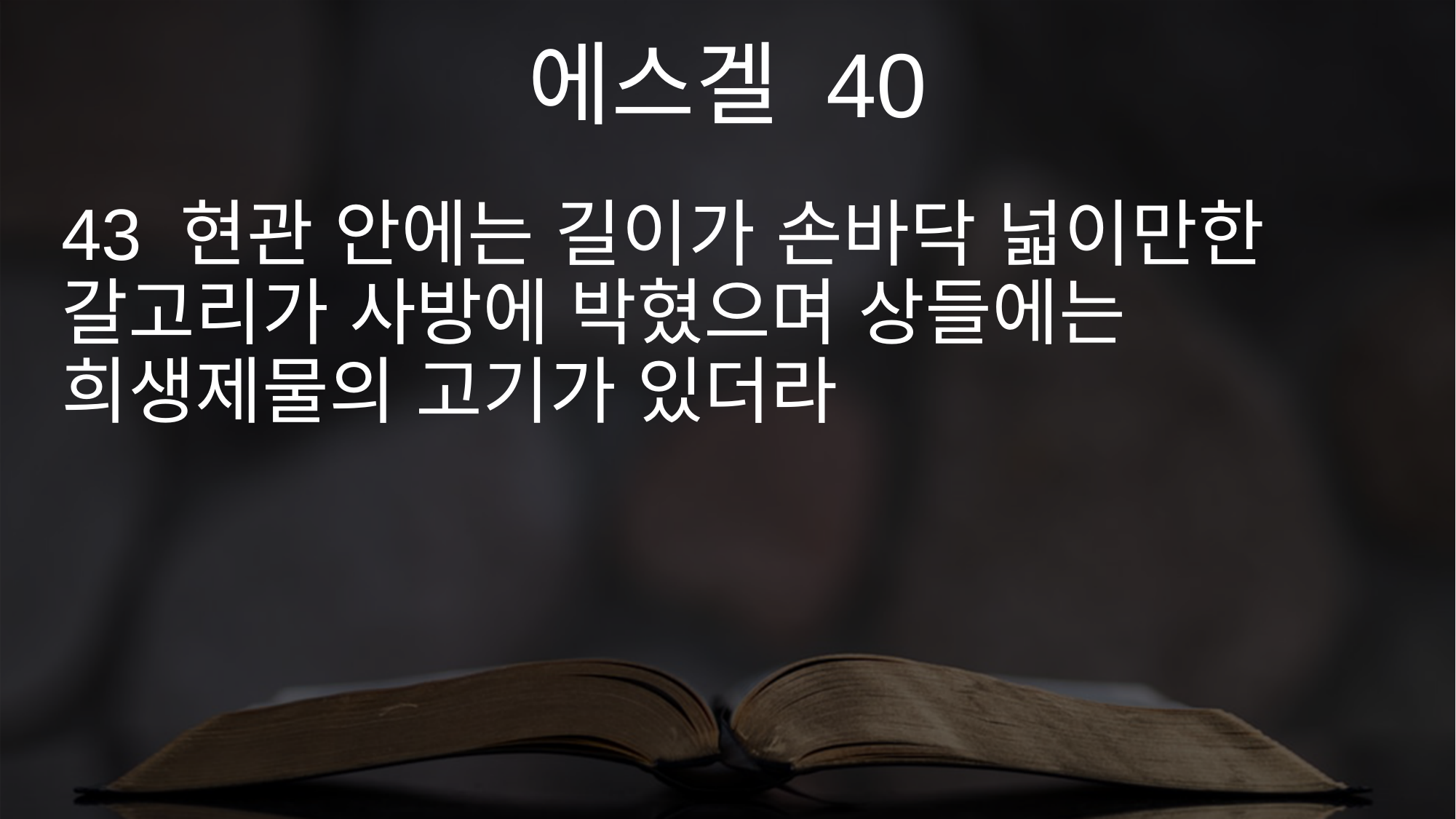

에스겔 40
43 현관 안에는 길이가 손바닥 넓이만한 갈고리가 사방에 박혔으며 상들에는 희생제물의 고기가 있더라